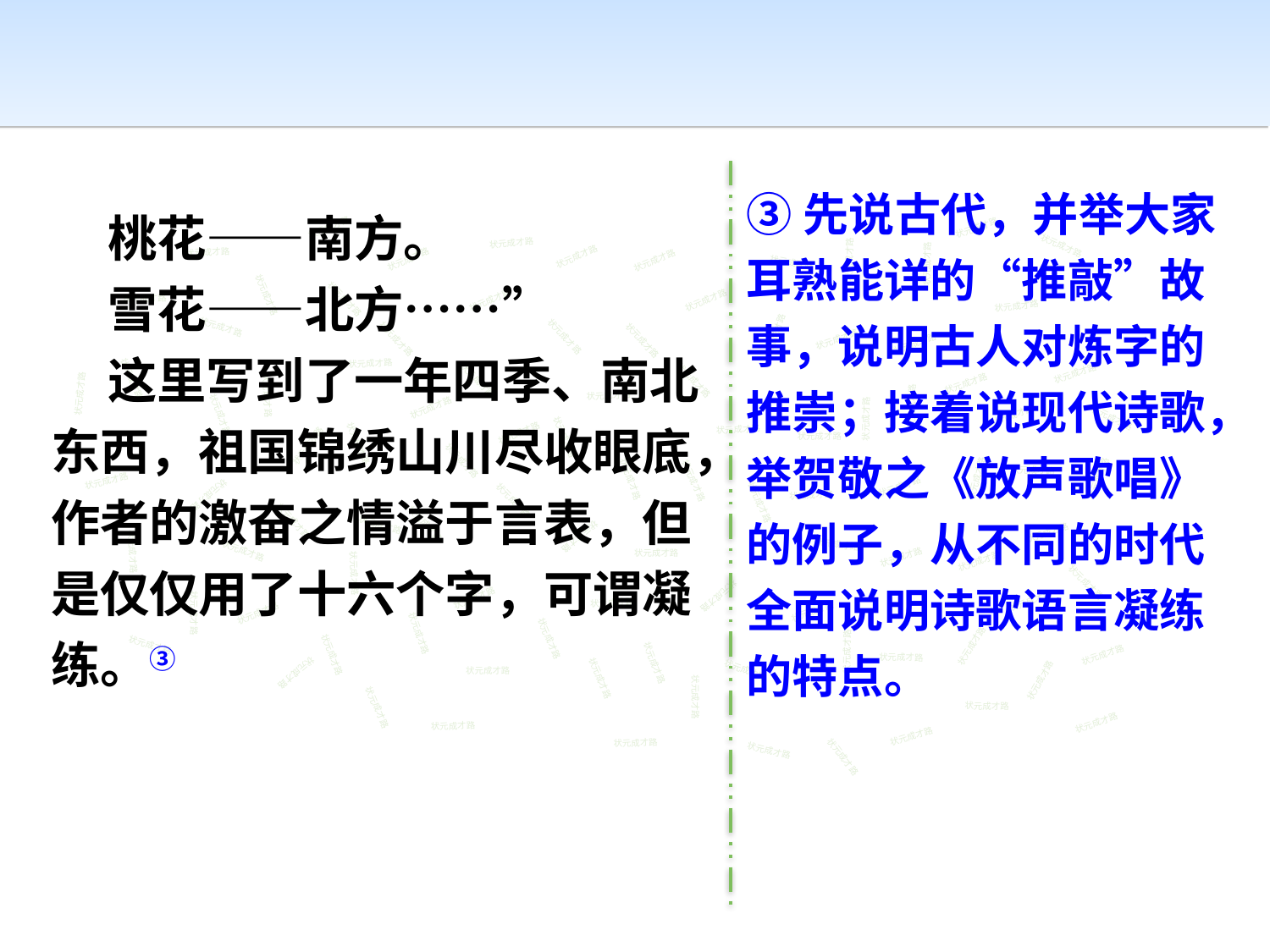

③先说古代，并举大家耳熟能详的“推敲”故事，说明古人对炼字的推崇；接着说现代诗歌，举贺敬之《放声歌唱》的例子，从不同的时代全面说明诗歌语言凝练的特点。
    桃花——南方。
    雪花——北方……”
    这里写到了一年四季、南北东西，祖国锦绣山川尽收眼底，作者的激奋之情溢于言表，但是仅仅用了十六个字，可谓凝练。③
状元成才路
状元成才路
状元成才路
状元成才路
状元成才路
状元成才路
状元成才路
状元成才路
状元成才路
状元成才路
状元成才路
状元成才路
状元成才路
状元成才路
状元成才路
状元成才路
状元成才路
状元成才路
状元成才路
状元成才路
状元成才路
状元成才路
状元成才路
状元成才路
状元成才路
状元成才路
状元成才路
状元成才路
状元成才路
状元成才路
状元成才路
状元成才路
状元成才路
状元成才路
状元成才路
状元成才路
状元成才路
状元成才路
状元成才路
状元成才路
状元成才路
状元成才路
状元成才路
状元成才路
状元成才路
状元成才路
状元成才路
状元成才路
状元成才路
状元成才路
状元成才路
状元成才路
状元成才路
状元成才路
状元成才路
状元成才路
状元成才路
状元成才路
状元成才路
状元成才路
状元成才路
状元成才路
状元成才路
状元成才路
状元成才路
状元成才路
状元成才路
状元成才路
状元成才路
状元成才路
状元成才路
状元成才路
状元成才路
状元成才路
状元成才路
状元成才路
状元成才路
状元成才路
状元成才路
状元成才路
状元成才路
状元成才路
状元成才路
状元成才路
状元成才路
状元成才路
状元成才路
状元成才路
状元成才路
状元成才路
状元成才路
状元成才路
状元成才路
状元成才路
状元成才路
状元成才路
状元成才路
状元成才路
状元成才路
状元成才路